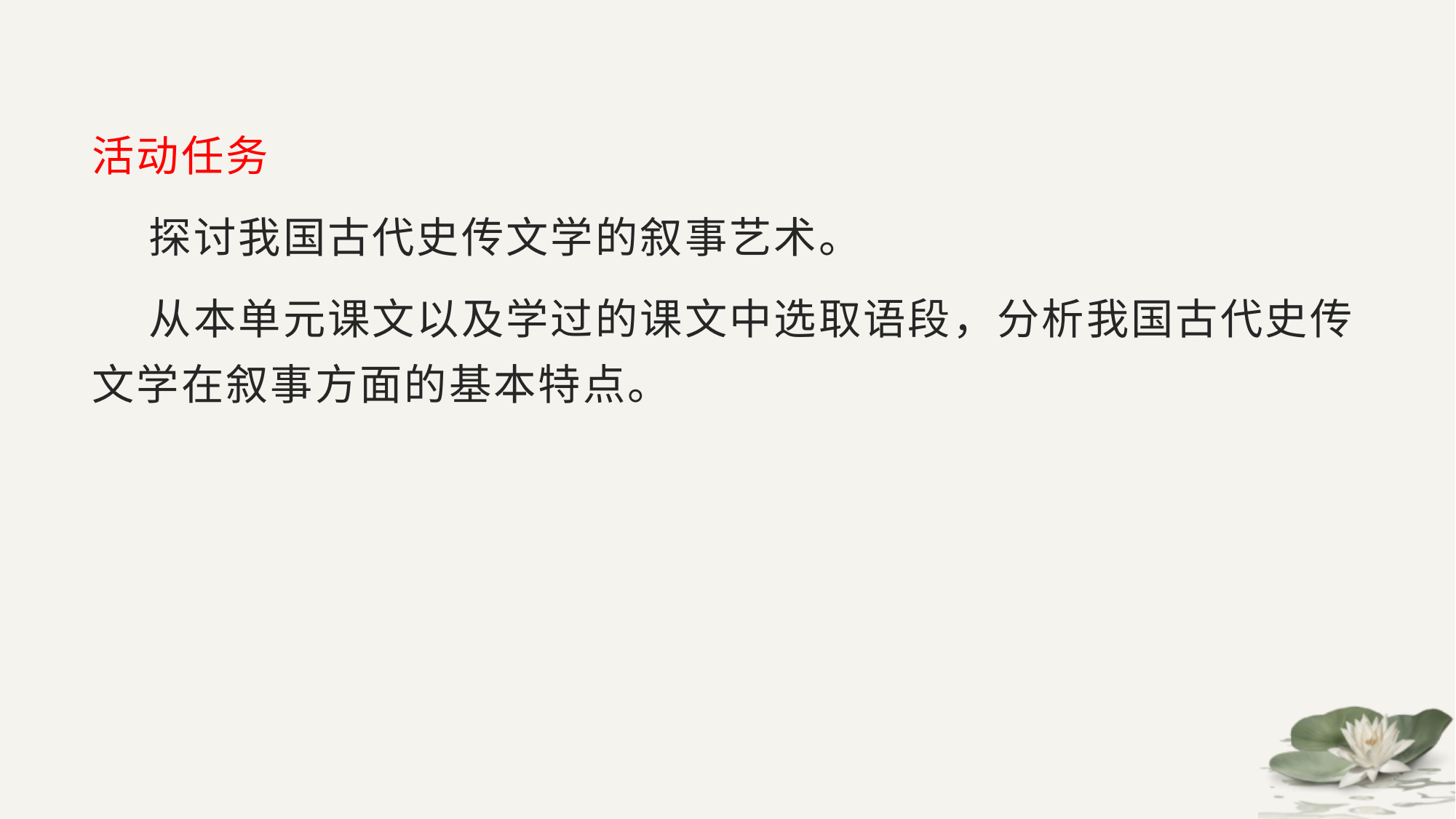

活动任务
    探讨我国古代史传文学的叙事艺术。
    从本单元课文以及学过的课文中选取语段，分析我国古代史传文学在叙事方面的基本特点。